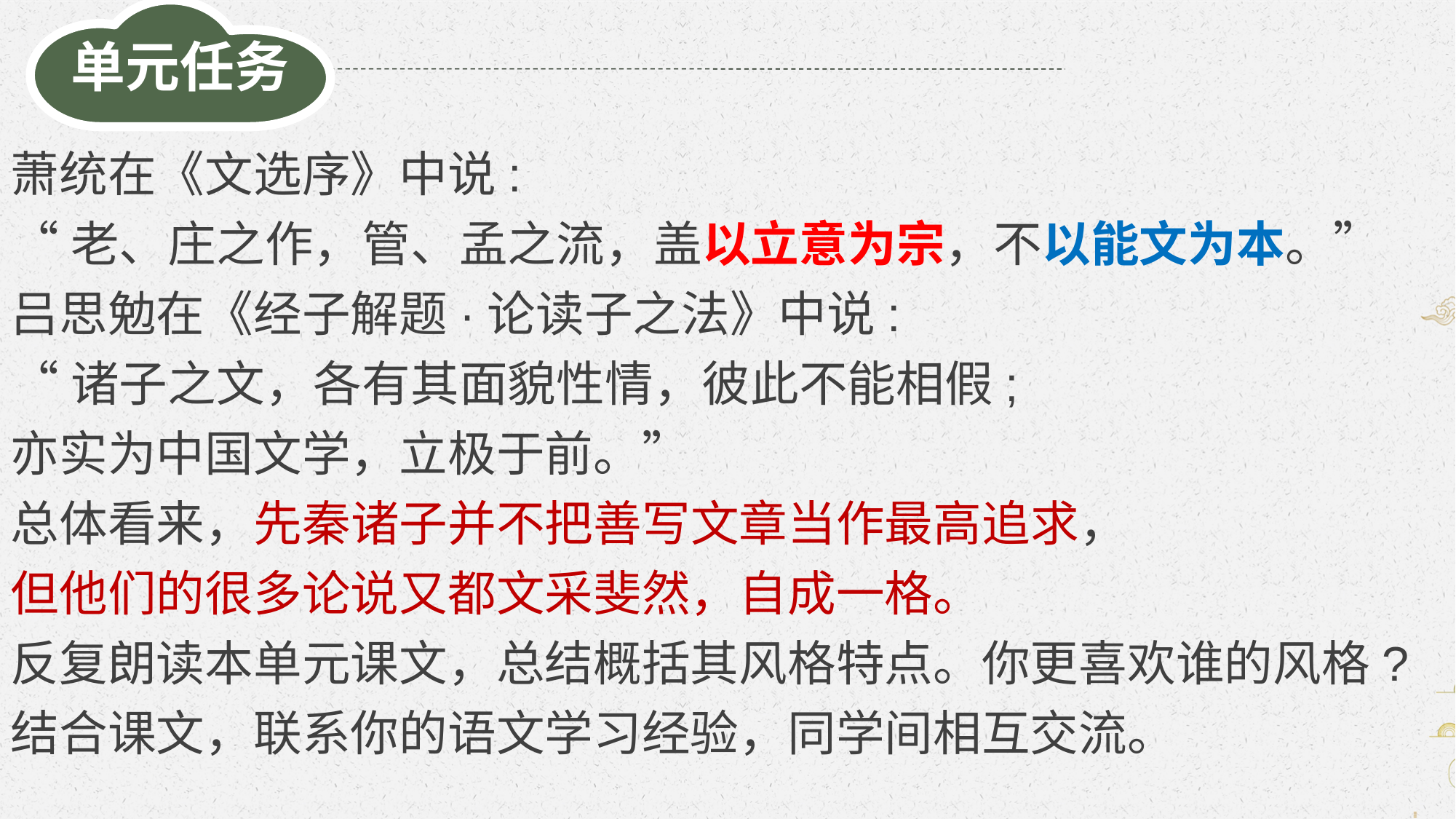

单元任务
萧统在《文选序》中说:
“老、庄之作，管、孟之流，盖以立意为宗，不以能文为本。”
吕思勉在《经子解题·论读子之法》中说:
“诸子之文，各有其面貌性情，彼此不能相假;
亦实为中国文学，立极于前。”
总体看来，先秦诸子并不把善写文章当作最高追求，
但他们的很多论说又都文采斐然，自成一格。
反复朗读本单元课文，总结概括其风格特点。你更喜欢谁的风格?
结合课文，联系你的语文学习经验，同学间相互交流。